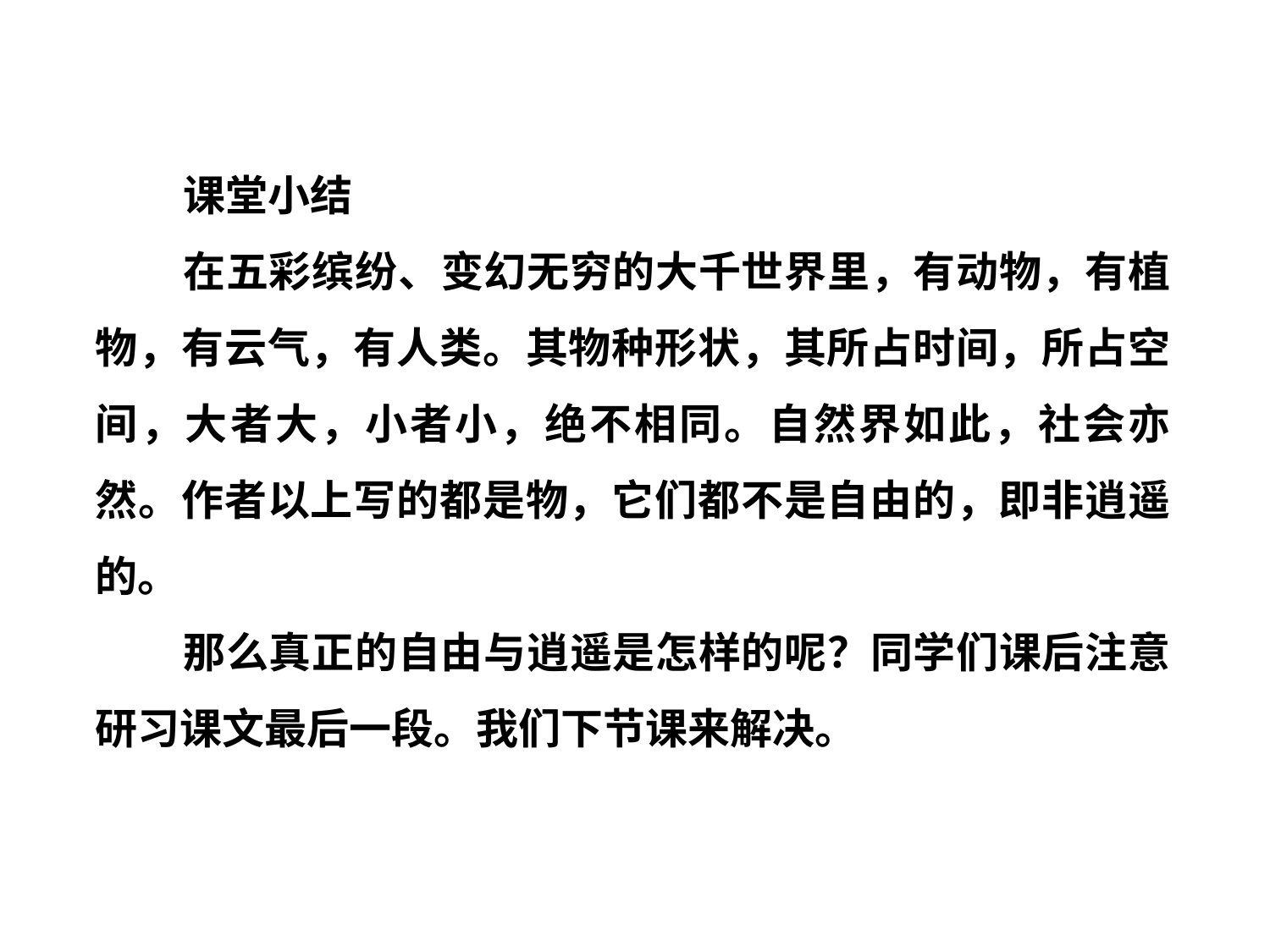

课堂小结
在五彩缤纷、变幻无穷的大千世界里，有动物，有植物，有云气，有人类。其物种形状，其所占时间，所占空间，大者大，小者小，绝不相同。自然界如此，社会亦然。作者以上写的都是物，它们都不是自由的，即非逍遥的。
那么真正的自由与逍遥是怎样的呢？同学们课后注意研习课文最后一段。我们下节课来解决。